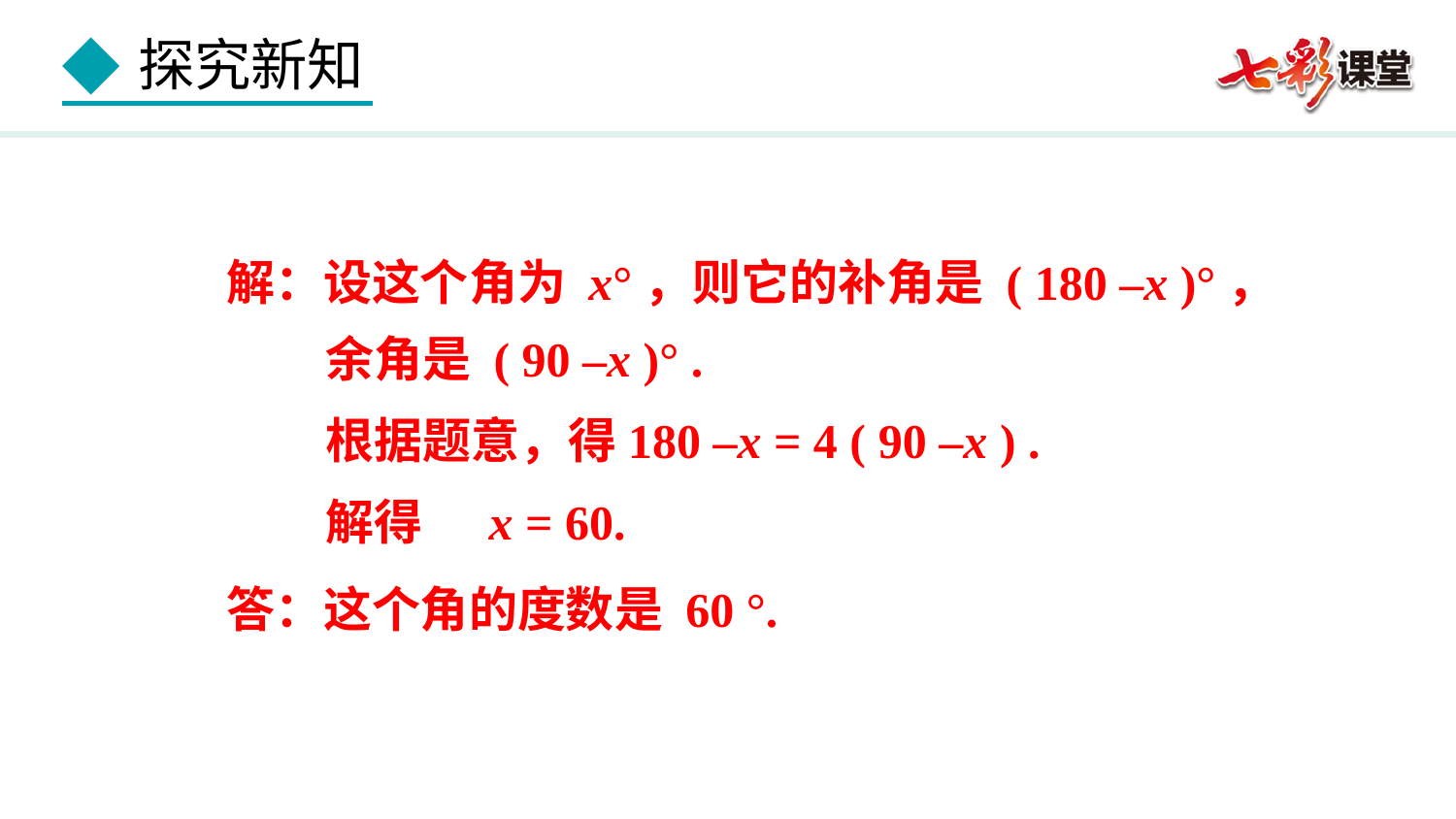

解：设这个角为 x°，则它的补角是 ( 180 –x )°，
        余角是 ( 90 –x )° .
        根据题意，得180 –x = 4 ( 90 –x ) .
        解得     x = 60.
答：这个角的度数是 60 °.